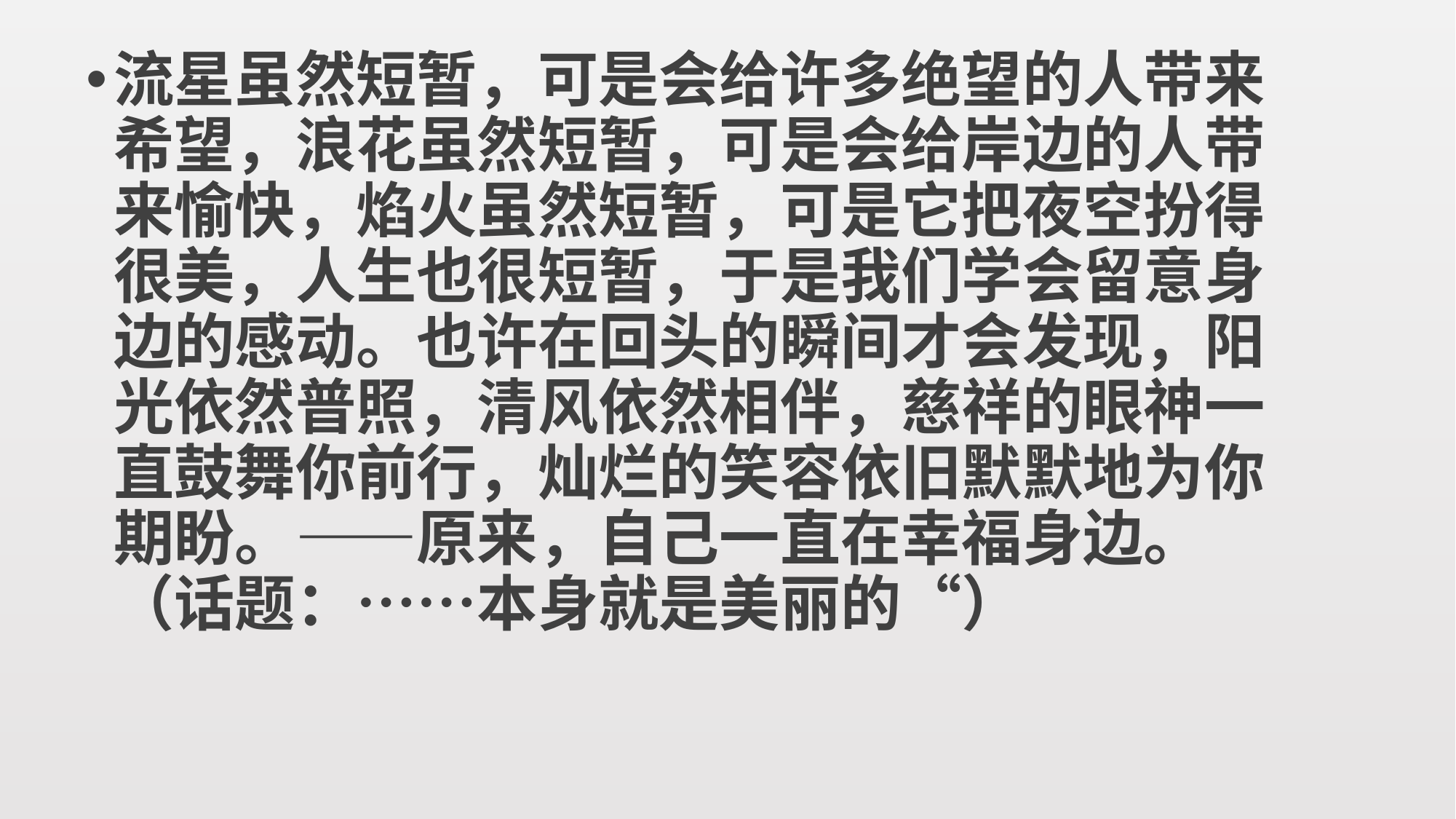

流星虽然短暂，可是会给许多绝望的人带来希望，浪花虽然短暂，可是会给岸边的人带来愉快，焰火虽然短暂，可是它把夜空扮得很美，人生也很短暂，于是我们学会留意身边的感动。也许在回头的瞬间才会发现，阳光依然普照，清风依然相伴，慈祥的眼神一直鼓舞你前行，灿烂的笑容依旧默默地为你期盼。——原来，自己一直在幸福身边。（话题：……本身就是美丽的“）